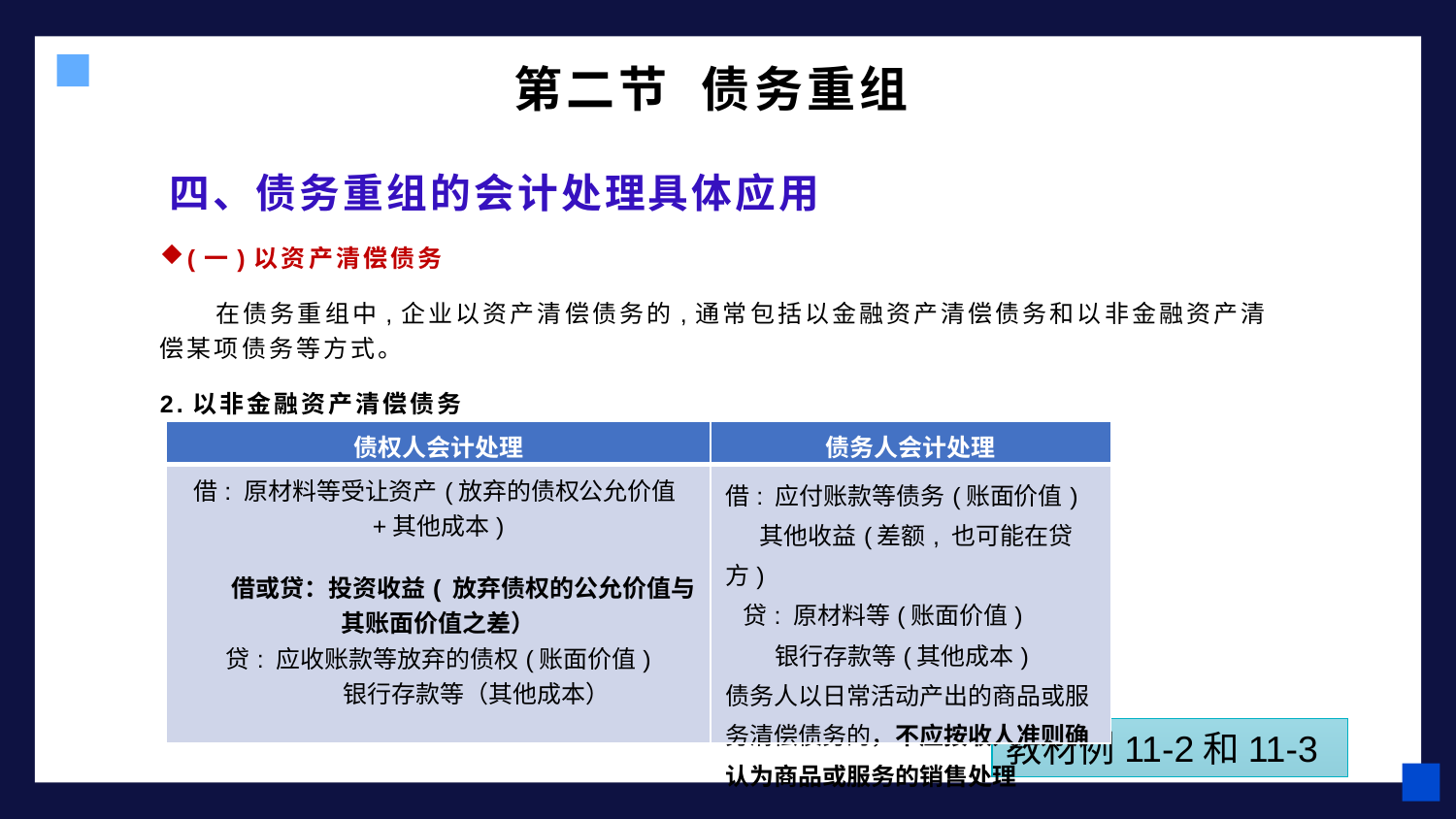

第二节  债务重组
# 四、债务重组的会计处理具体应用
(一)以资产清偿债务
      在债务重组中,企业以资产清偿债务的,通常包括以金融资产清偿债务和以非金融资产清偿某项债务等方式。
2.以非金融资产清偿债务

| 债权人会计处理 | 债务人会计处理 |
| --- | --- |
| 借: 原材料等受让资产(放弃的债权公允价值+其他成本) 借或贷：投资收益( 放弃债权的公允价值与其账面价值之差） 贷: 应收账款等放弃的债权(账面价值) 银行存款等（其他成本） | 借: 应付账款等债务(账面价值) 其他收益(差额, 也可能在贷方) 贷: 原材料等(账面价值) 银行存款等(其他成本) 债务人以日常活动产出的商品或服务清偿债务的，不应按收人准则确认为商品或服务的销售处理 |
教材例11-2和11-3